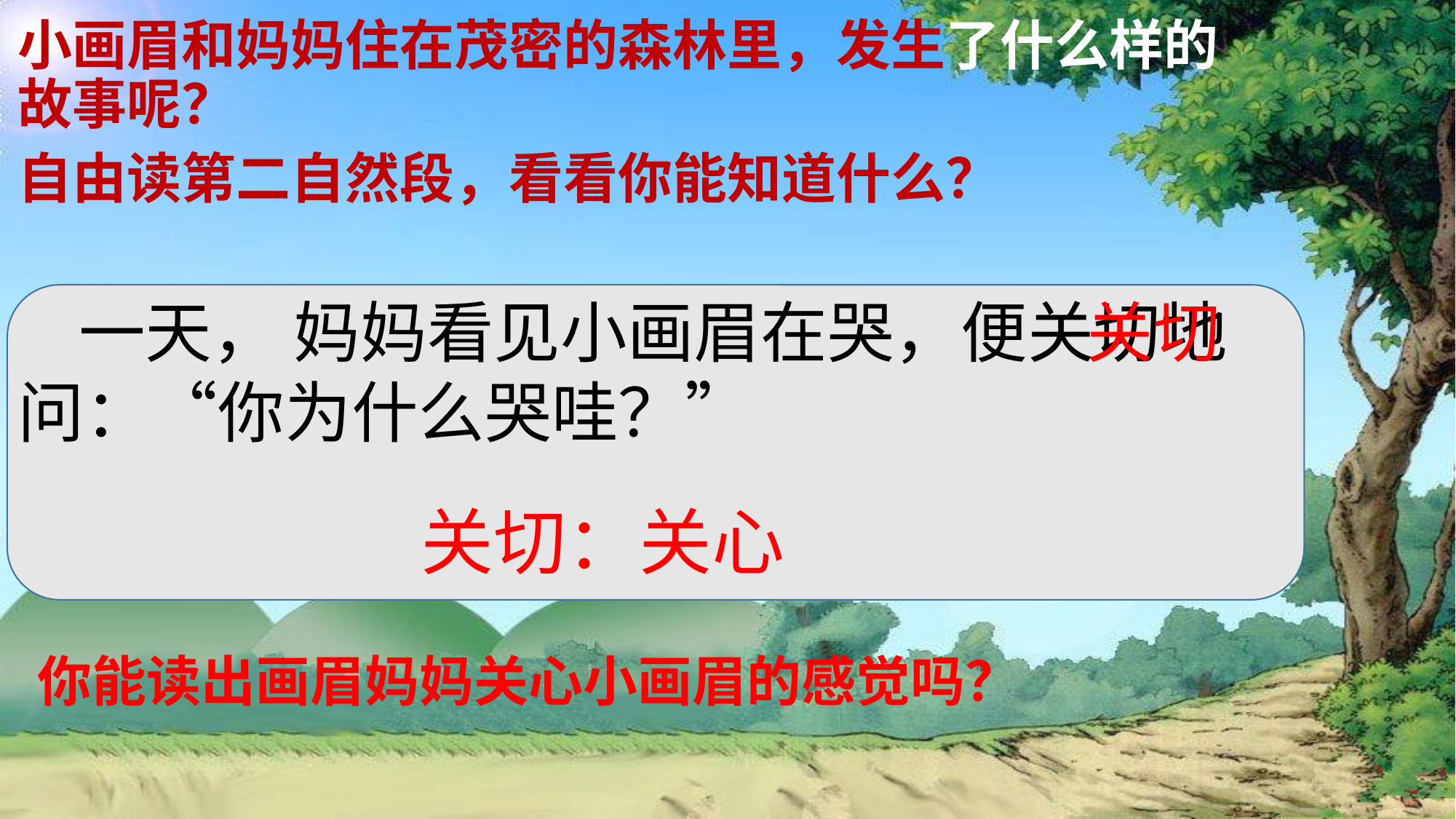

小画眉和妈妈住在茂密的森林里，发生了什么样的故事呢？
自由读第二自然段，看看你能知道什么？

   一天， 妈妈看见小画眉在哭，便关切地问：“你为什么哭哇？”
关切
关切：关心
你能读出画眉妈妈关心小画眉的感觉吗？